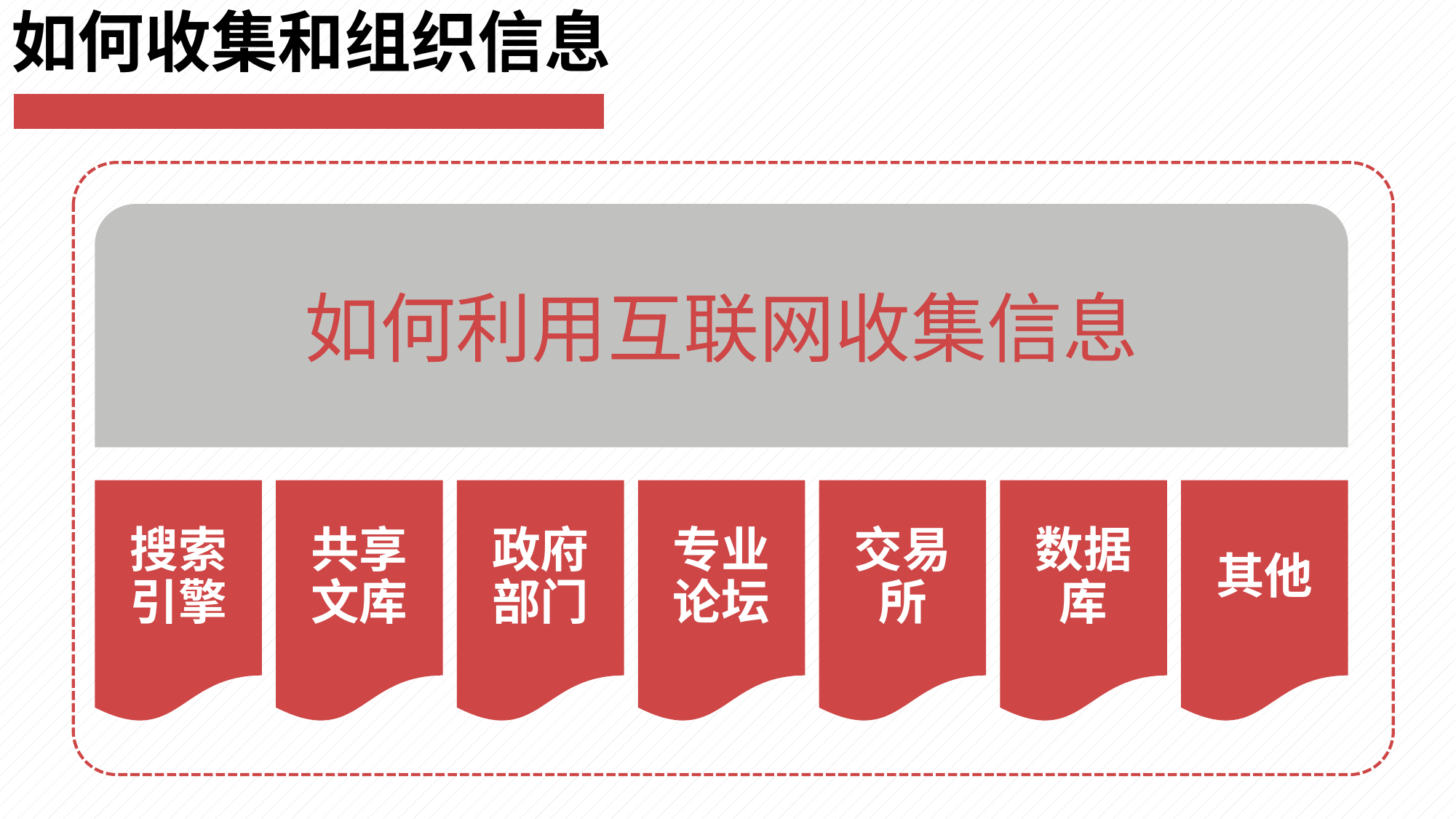

# 如何收集和组织信息

如何利用互联网收集信息
搜索引擎
共享文库
政府部门
专业论坛
交易所
数据库
其他